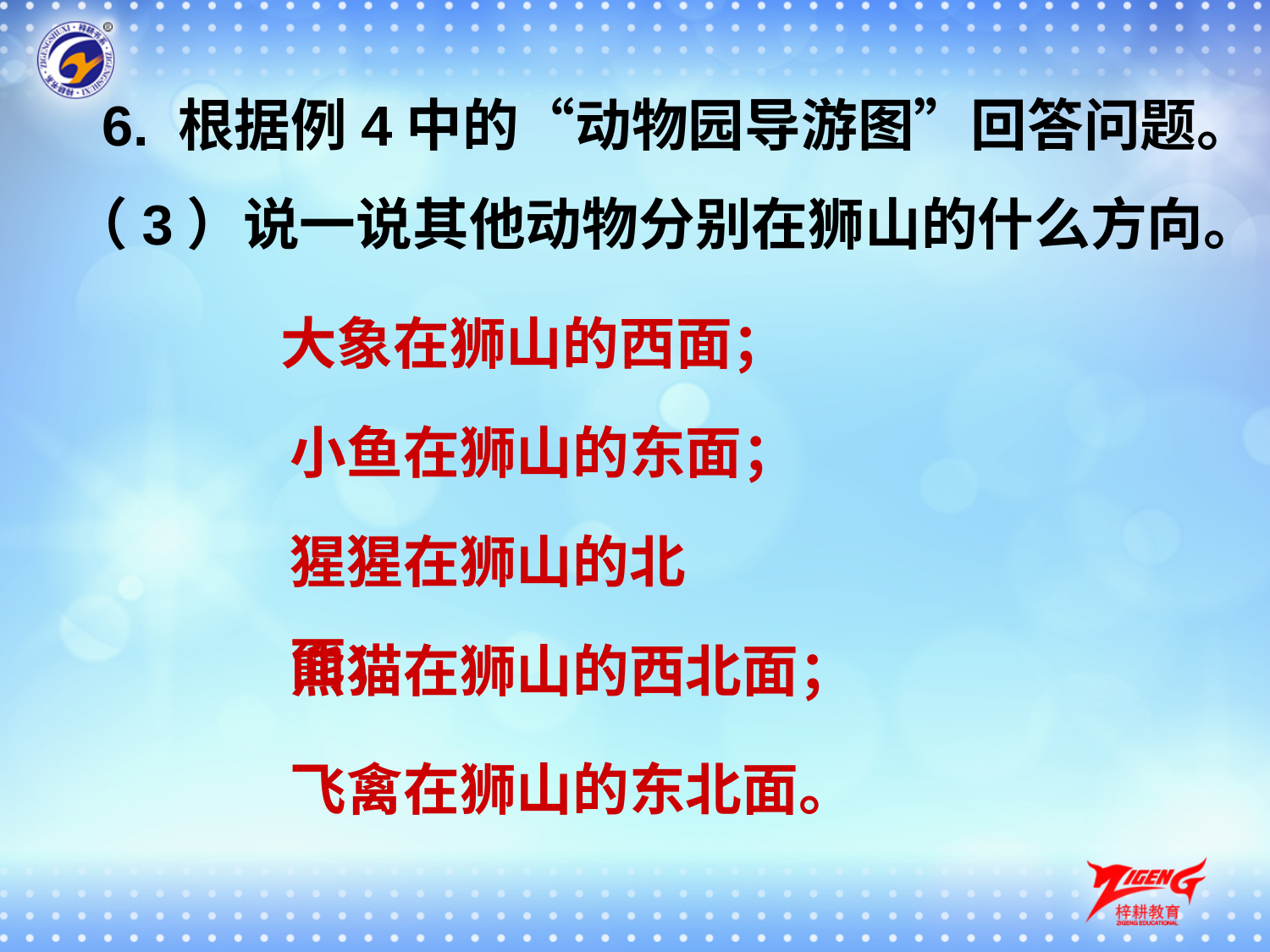

6. 根据例4中的“动物园导游图”回答问题。
（3）说一说其他动物分别在狮山的什么方向。
大象在狮山的西面；
小鱼在狮山的东面；
猩猩在狮山的北面；
熊猫在狮山的西北面；
飞禽在狮山的东北面。